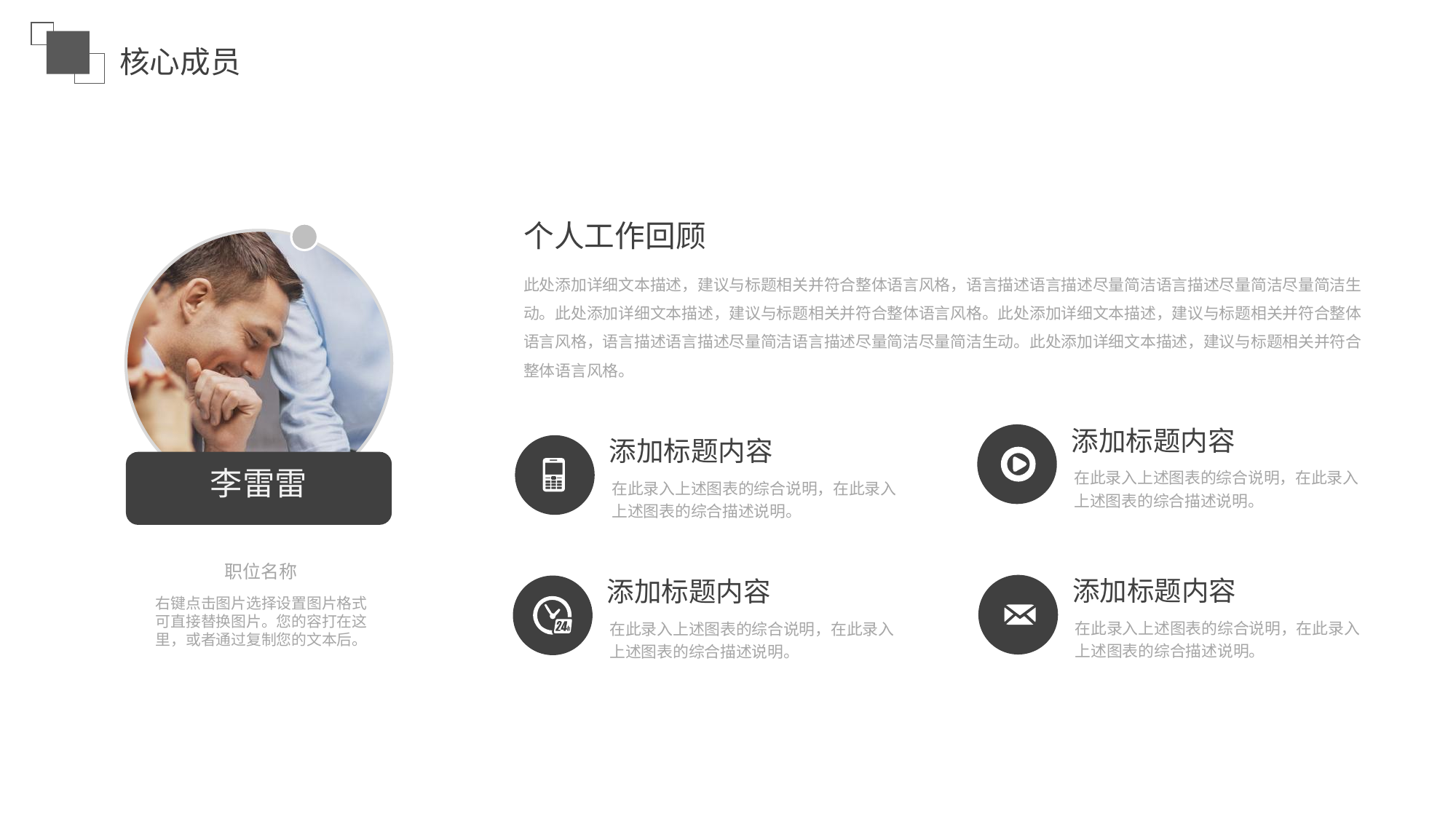

核心成员

个人工作回顾
此处添加详细文本描述，建议与标题相关并符合整体语言风格，语言描述语言描述尽量简洁语言描述尽量简洁尽量简洁生动。此处添加详细文本描述，建议与标题相关并符合整体语言风格。此处添加详细文本描述，建议与标题相关并符合整体语言风格，语言描述语言描述尽量简洁语言描述尽量简洁尽量简洁生动。此处添加详细文本描述，建议与标题相关并符合整体语言风格。

李雷雷
添加标题内容

添加标题内容

在此录入上述图表的综合说明，在此录入上述图表的综合描述说明。
在此录入上述图表的综合说明，在此录入上述图表的综合描述说明。
职位名称
右键点击图片选择设置图片格式可直接替换图片。您的容打在这里，或者通过复制您的文本后。
添加标题内容
添加标题内容

在此录入上述图表的综合说明，在此录入上述图表的综合描述说明。
在此录入上述图表的综合说明，在此录入上述图表的综合描述说明。